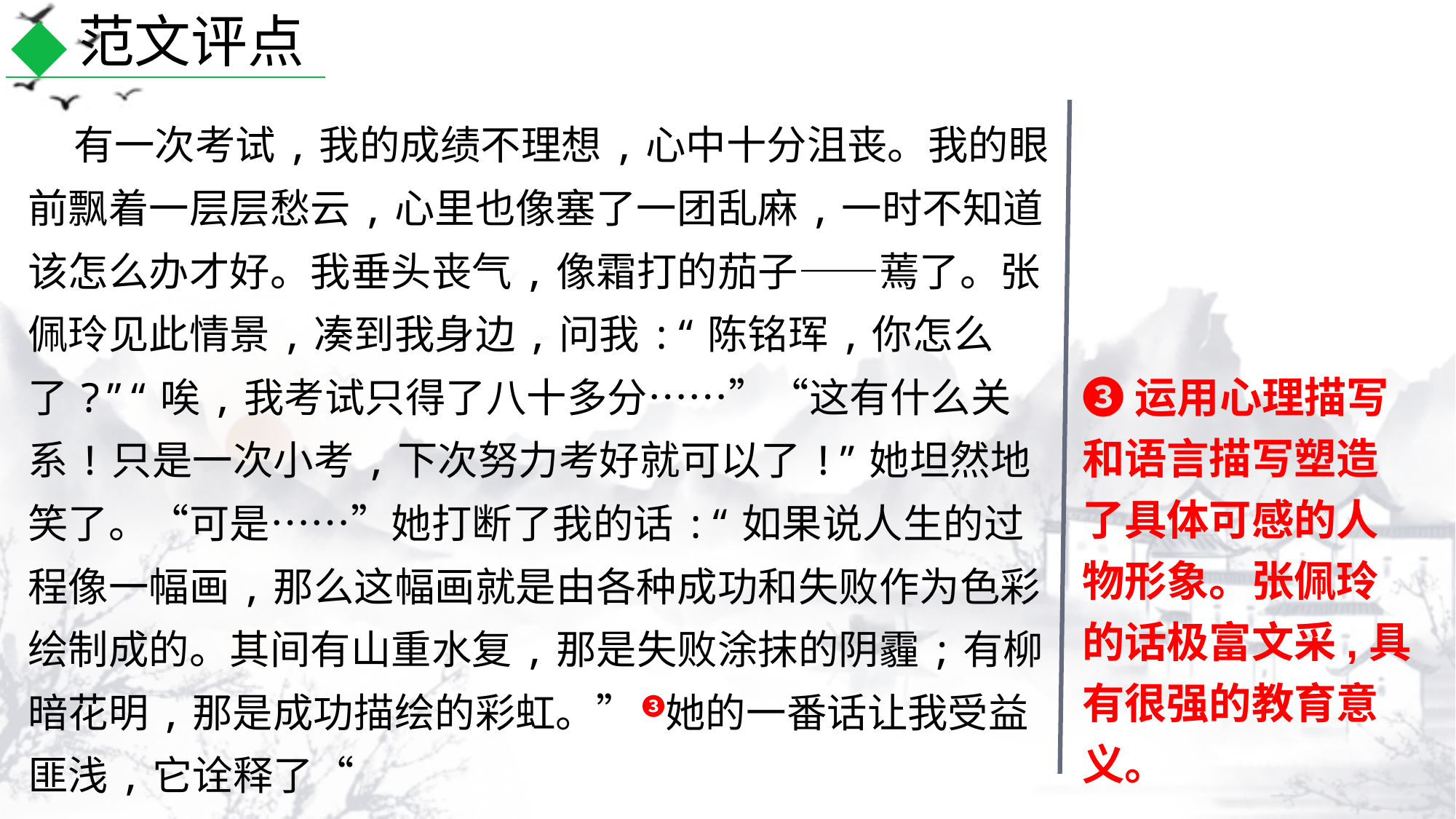

范文评点

    有一次考试,我的成绩不理想,心中十分沮丧。我的眼前飘着一层层愁云,心里也像塞了一团乱麻,一时不知道该怎么办才好。我垂头丧气,像霜打的茄子——蔫了。张佩玲见此情景,凑到我身边,问我:“陈铭珲,你怎么了?”“唉,我考试只得了八十多分……”“这有什么关系!只是一次小考,下次努力考好就可以了!”她坦然地笑了。“可是……”她打断了我的话:“如果说人生的过程像一幅画,那么这幅画就是由各种成功和失败作为色彩绘制成的。其间有山重水复,那是失败涂抹的阴霾;有柳暗花明,那是成功描绘的彩虹。” ❸她的一番话让我受益匪浅,它诠释了“
❸运用心理描写和语言描写塑造了具体可感的人物形象。张佩玲的话极富文采,具有很强的教育意义。